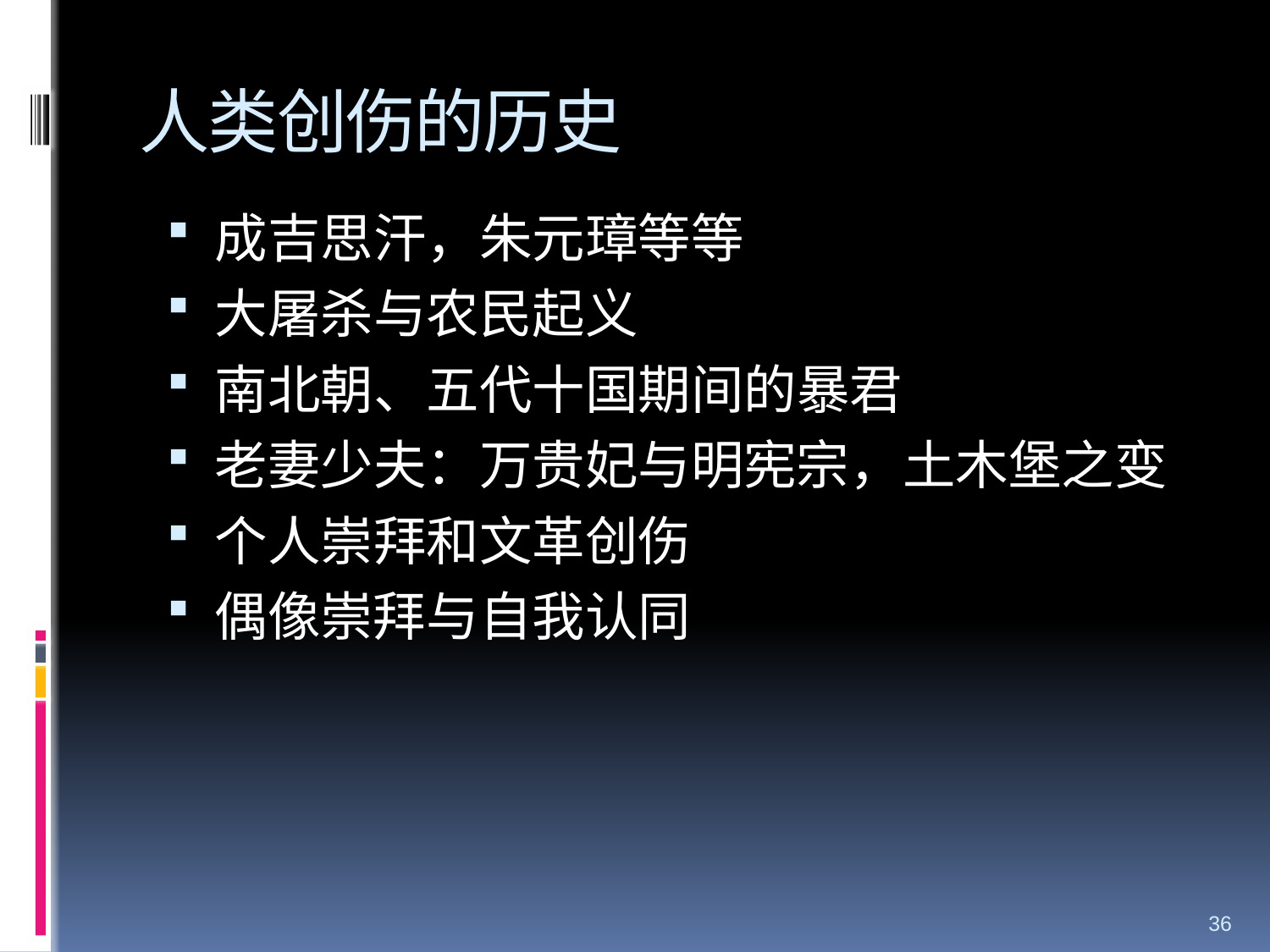

# 人类创伤的历史
成吉思汗，朱元璋等等
大屠杀与农民起义
南北朝、五代十国期间的暴君
老妻少夫：万贵妃与明宪宗，土木堡之变
个人崇拜和文革创伤
偶像崇拜与自我认同

36